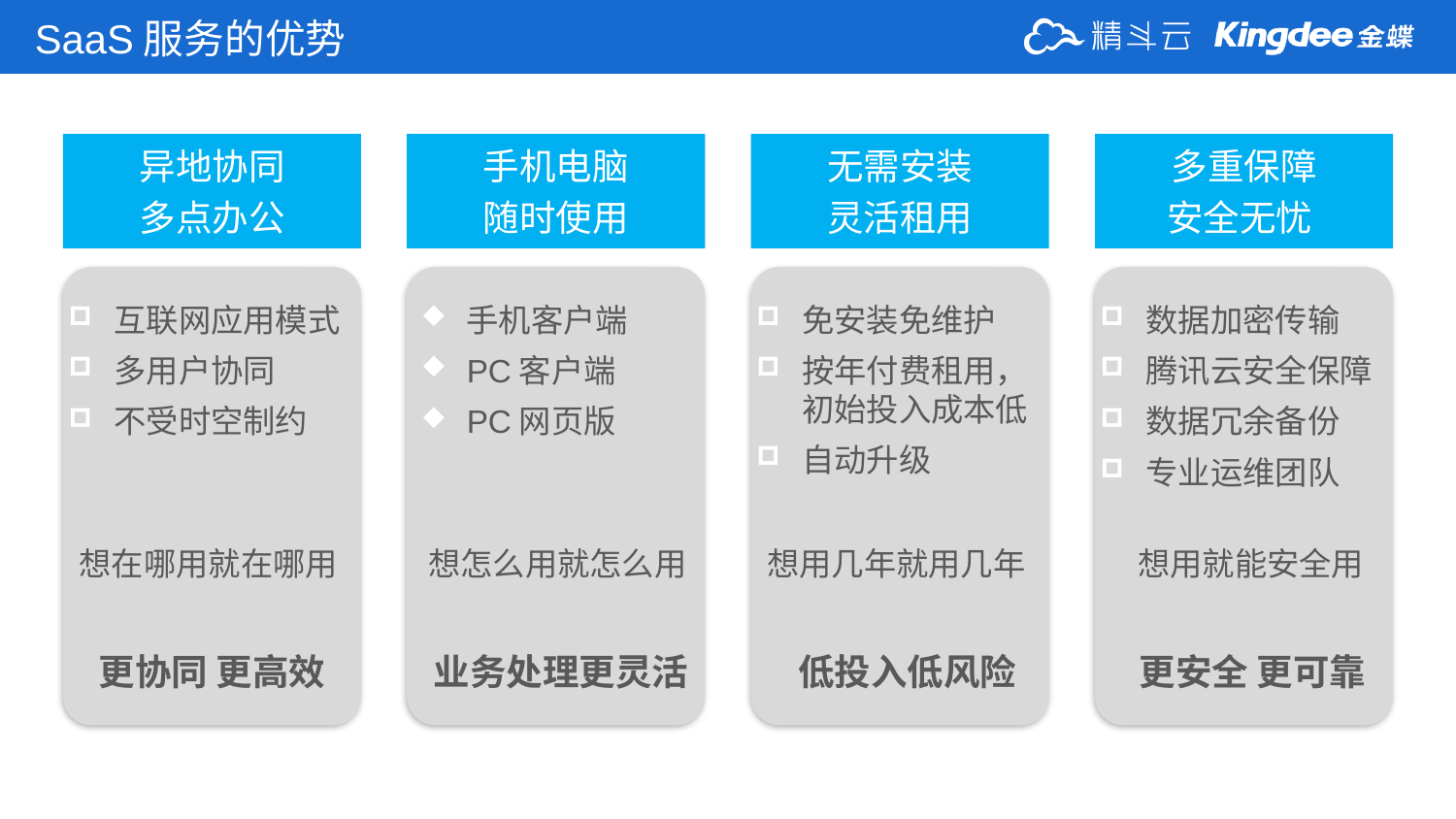

SaaS服务的优势
异地协同
多点办公
手机电脑
随时使用
无需安装
灵活租用
多重保障
安全无忧

互联网应用模式
多用户协同
不受时空制约

手机客户端
PC客户端
PC网页版

免安装免维护
按年付费租用，初始投入成本低
自动升级

数据加密传输
腾讯云安全保障
数据冗余备份
专业运维团队

想在哪用就在哪用
想怎么用就怎么用
想用几年就用几年
想用就能安全用
更协同 更高效
业务处理更灵活
低投入低风险
更安全 更可靠